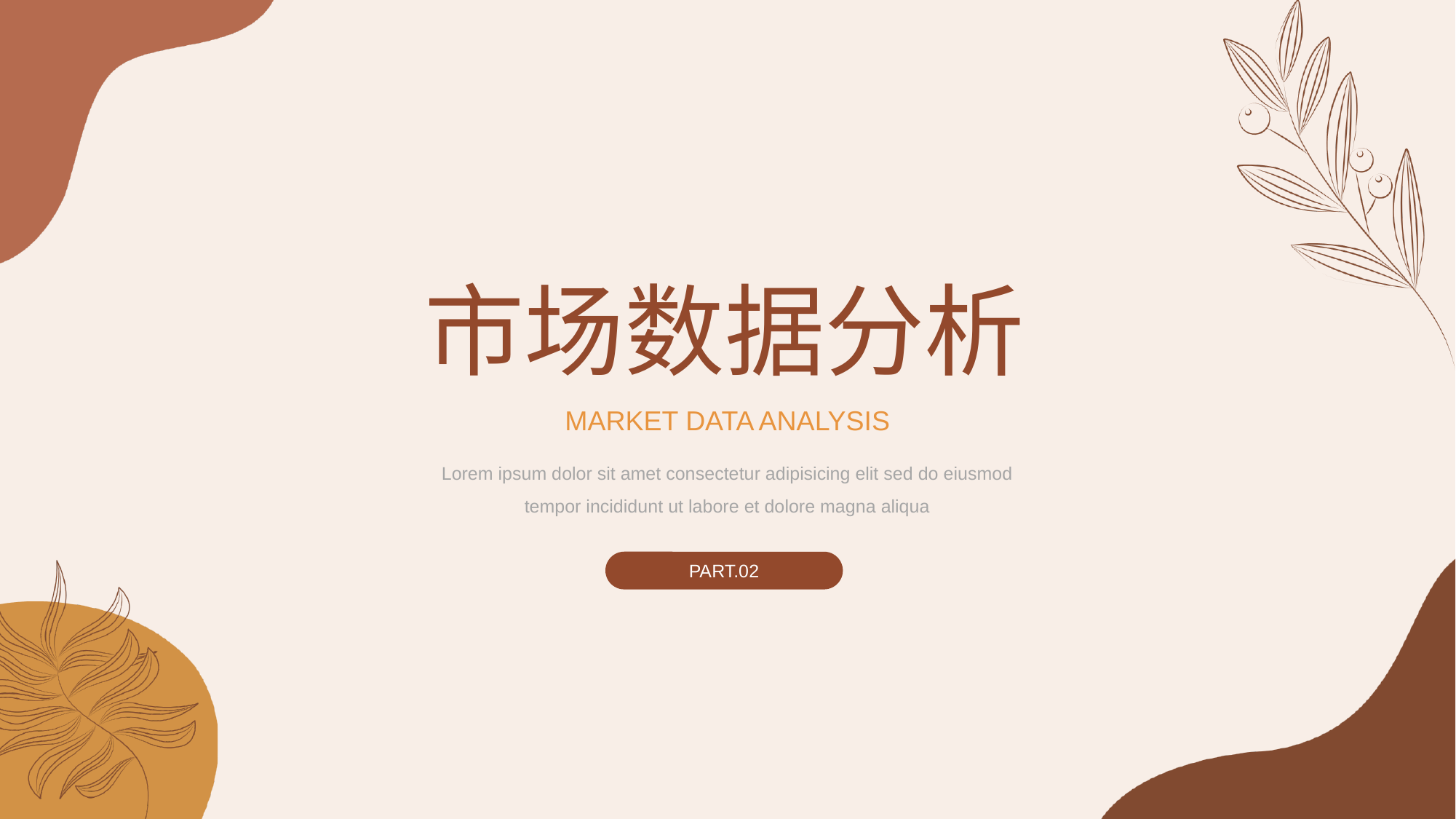

市场数据分析
MARKET DATA ANALYSIS
Lorem ipsum dolor sit amet consectetur adipisicing elit sed do eiusmod tempor incididunt ut labore et dolore magna aliqua
PART.02